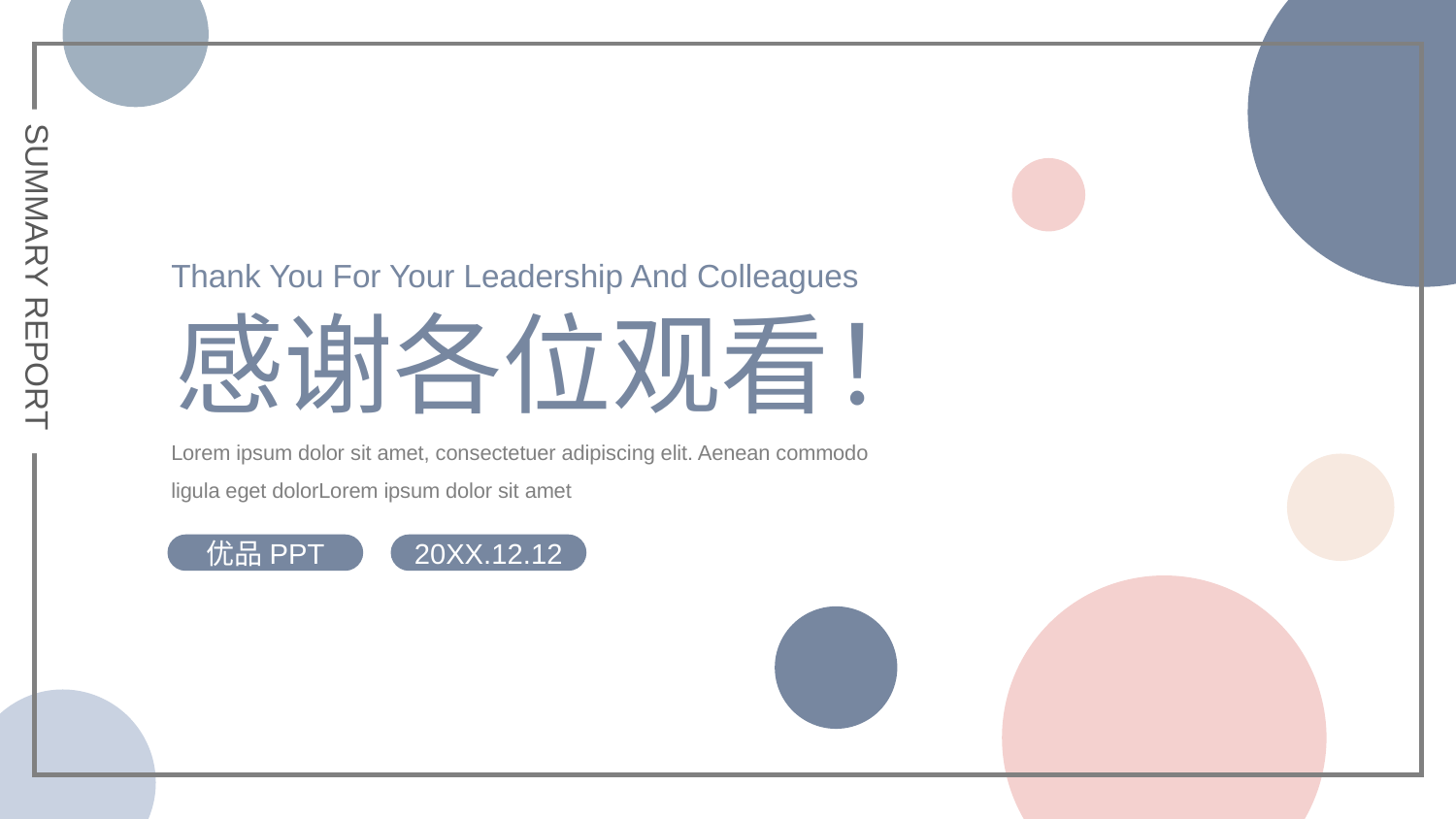

Thank You For Your Leadership And Colleagues
SUMMARY REPORT
感谢各位观看！

Lorem ipsum dolor sit amet, consectetuer adipiscing elit. Aenean commodo ligula eget dolorLorem ipsum dolor sit amet

20XX.12.12
优品PPT